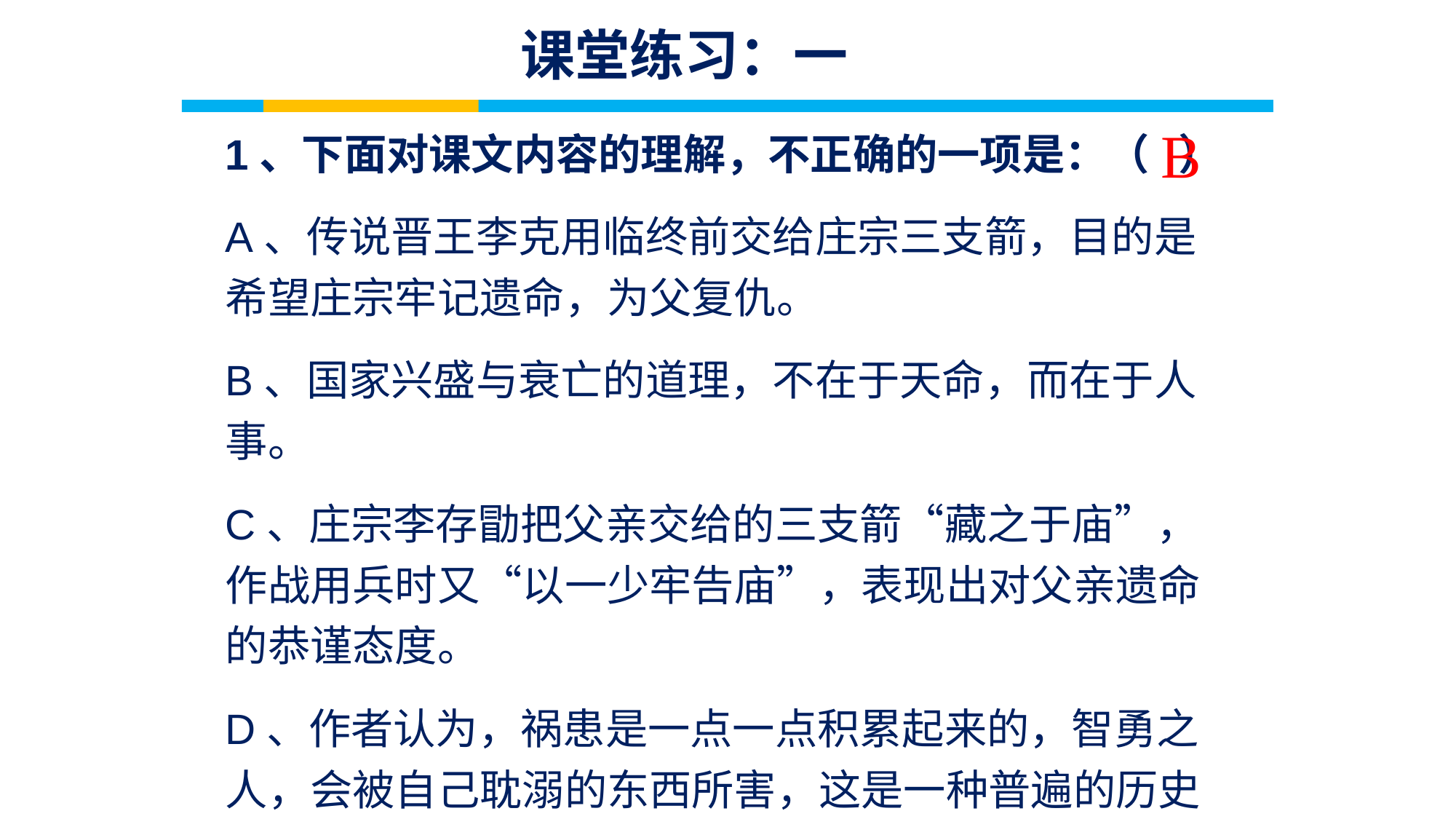

课堂练习：一

1、下面对课文内容的理解，不正确的一项是：（   ）
A、传说晋王李克用临终前交给庄宗三支箭，目的是希望庄宗牢记遗命，为父复仇。
B、国家兴盛与衰亡的道理，不在于天命，而在于人事。
C、庄宗李存勖把父亲交给的三支箭“藏之于庙”，作战用兵时又“以一少牢告庙”，表现出对父亲遗命的恭谨态度。
D、作者认为，祸患是一点一点积累起来的，智勇之人，会被自己耽溺的东西所害，这是一种普遍的历史经验。

B